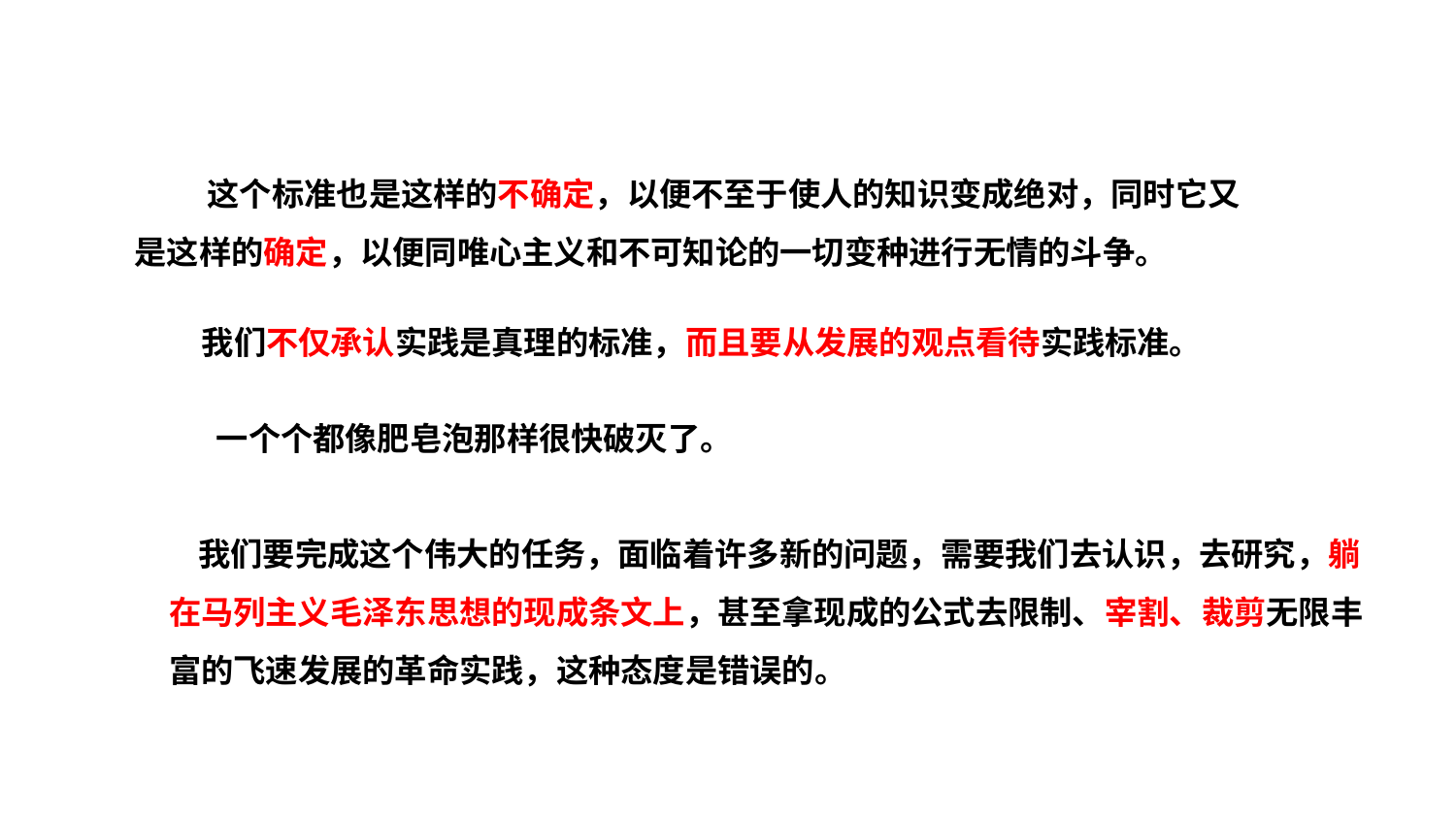

写法探究
这个标准也是这样的不确定，以便不至于使人的知识变成绝对，同时它又是这样的确定，以便同唯心主义和不可知论的一切变种进行无情的斗争。
我们不仅承认实践是真理的标准，而且要从发展的观点看待实践标准。
一个个都像肥皂泡那样很快破灭了。
   我们要完成这个伟大的任务，面临着许多新的问题，需要我们去认识，去研究，躺在马列主义毛泽东思想的现成条文上，甚至拿现成的公式去限制、宰割、裁剪无限丰富的飞速发展的革命实践，这种态度是错误的。